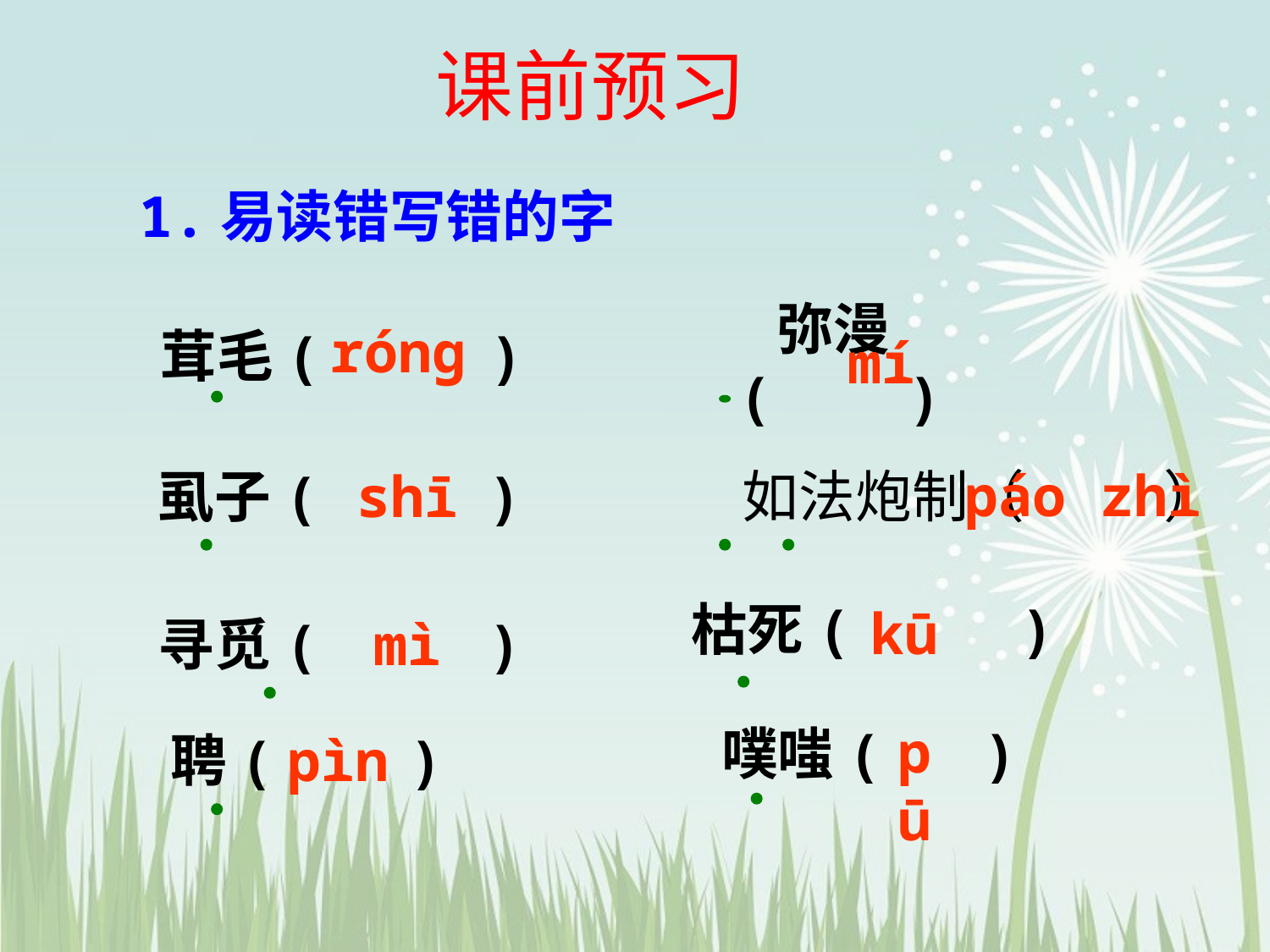

课前预习
1.易读错写错的字
róng
茸毛(     )
mí
弥漫(    )

páo zhì
虱子(     )
shī
如法炮制（           ）

枯死(     )
kū
寻觅(     )
mì

pū
噗嗤(   )
聘(    )
pìn